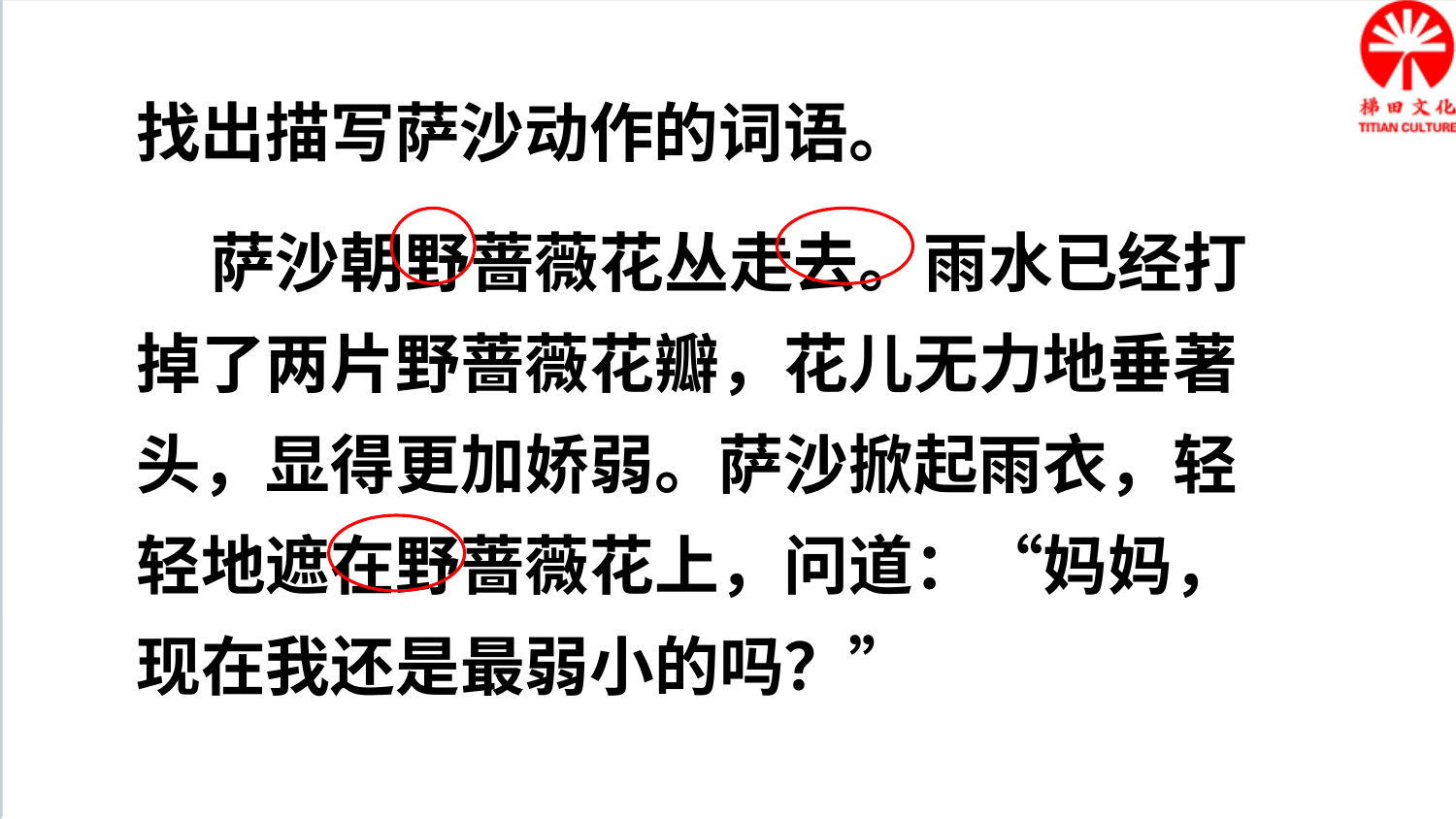

找出描写萨沙动作的词语。
    萨沙朝野蔷薇花丛走去。雨水已经打掉了两片野蔷薇花瓣，花儿无力地垂著头，显得更加娇弱。萨沙掀起雨衣，轻轻地遮在野蔷薇花上，问道：“妈妈，现在我还是最弱小的吗？”